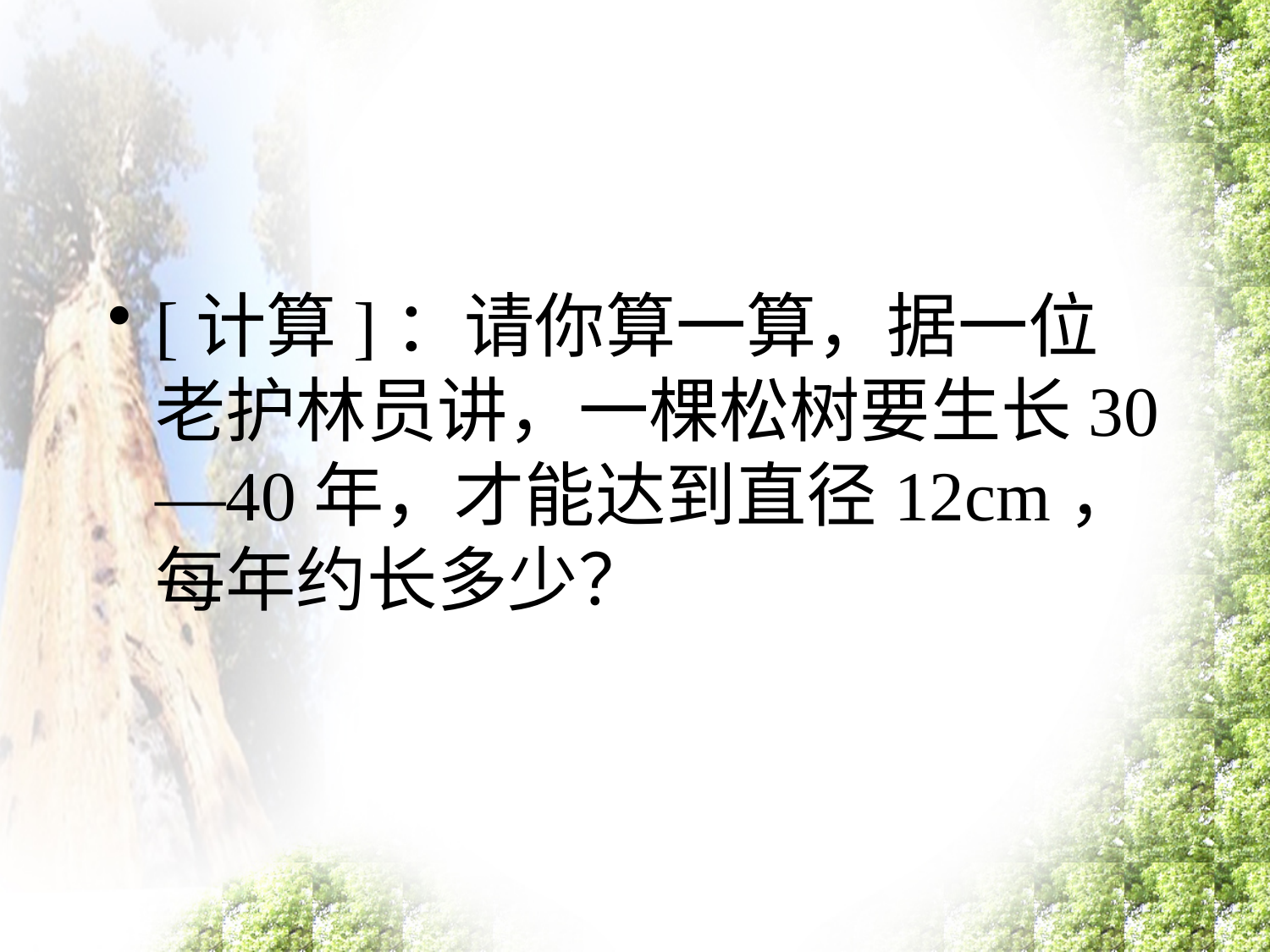

[计算]：请你算一算，据一位老护林员讲，一棵松树要生长30—40年，才能达到直径12cm，每年约长多少？